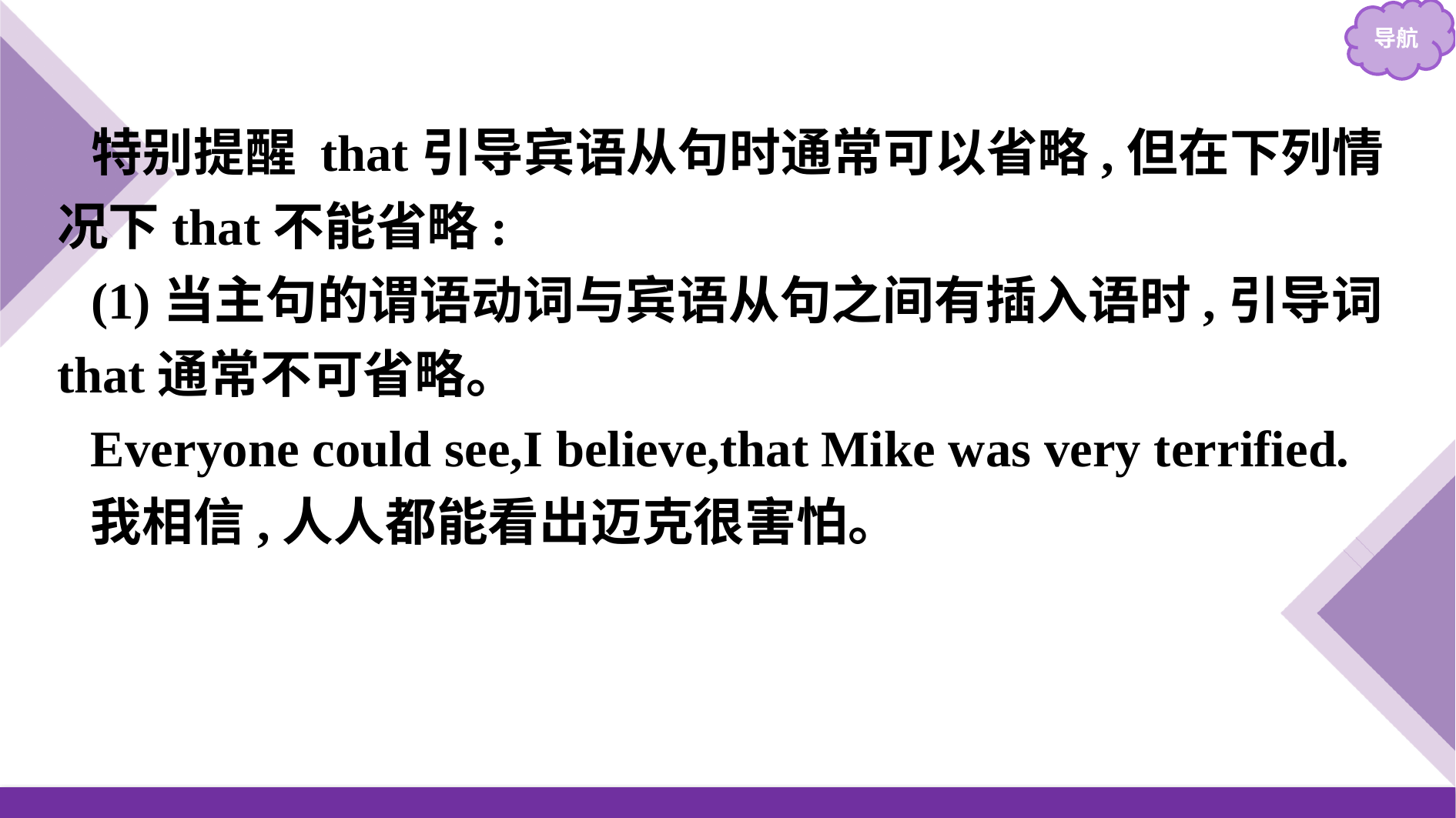

特别提醒 that引导宾语从句时通常可以省略,但在下列情况下that不能省略:
(1)当主句的谓语动词与宾语从句之间有插入语时,引导词that通常不可省略。
Everyone could see,I believe,that Mike was very terrified.
我相信,人人都能看出迈克很害怕。